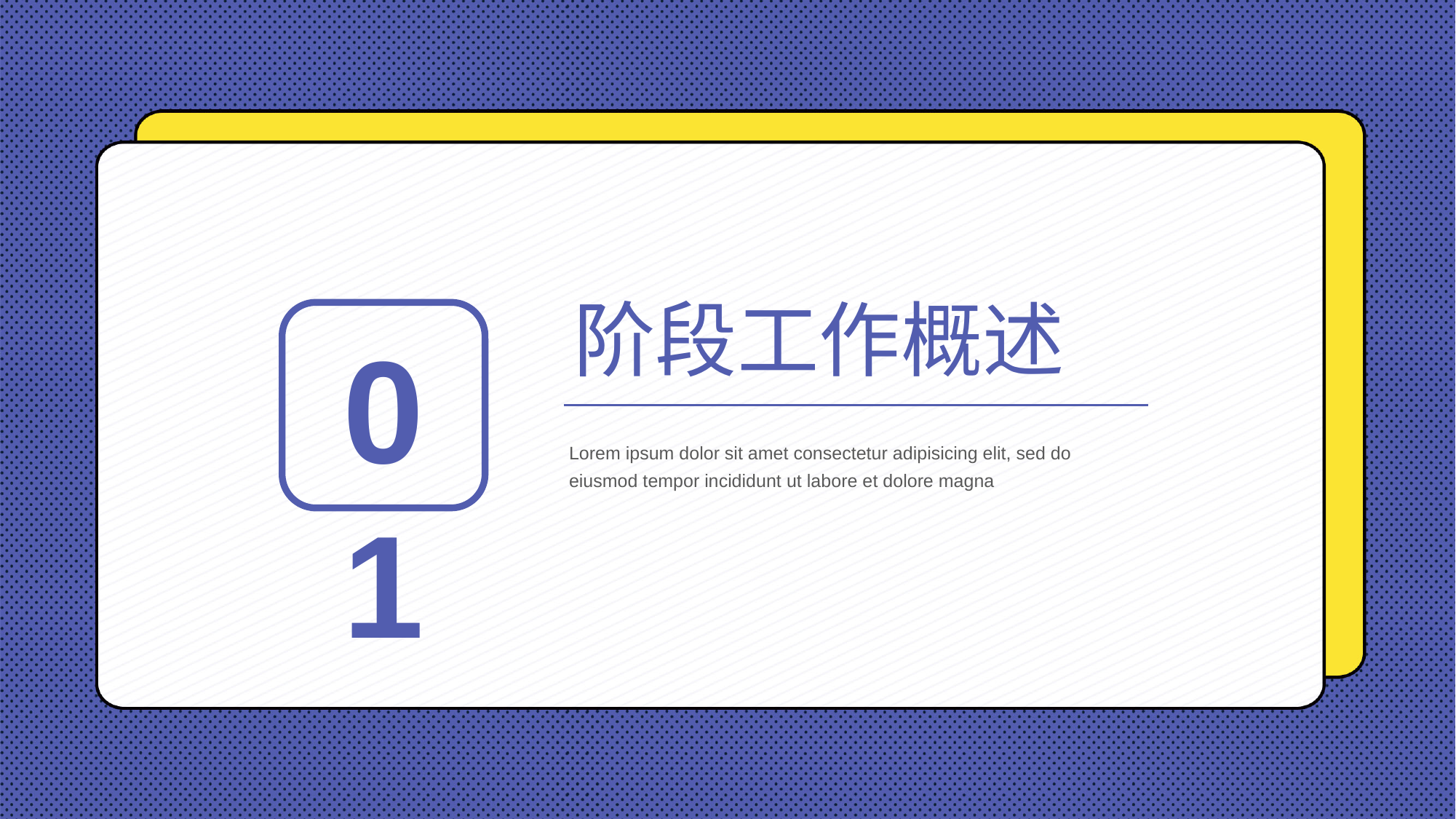

阶段工作概述
01
Lorem ipsum dolor sit amet consectetur adipisicing elit, sed do eiusmod tempor incididunt ut labore et dolore magna